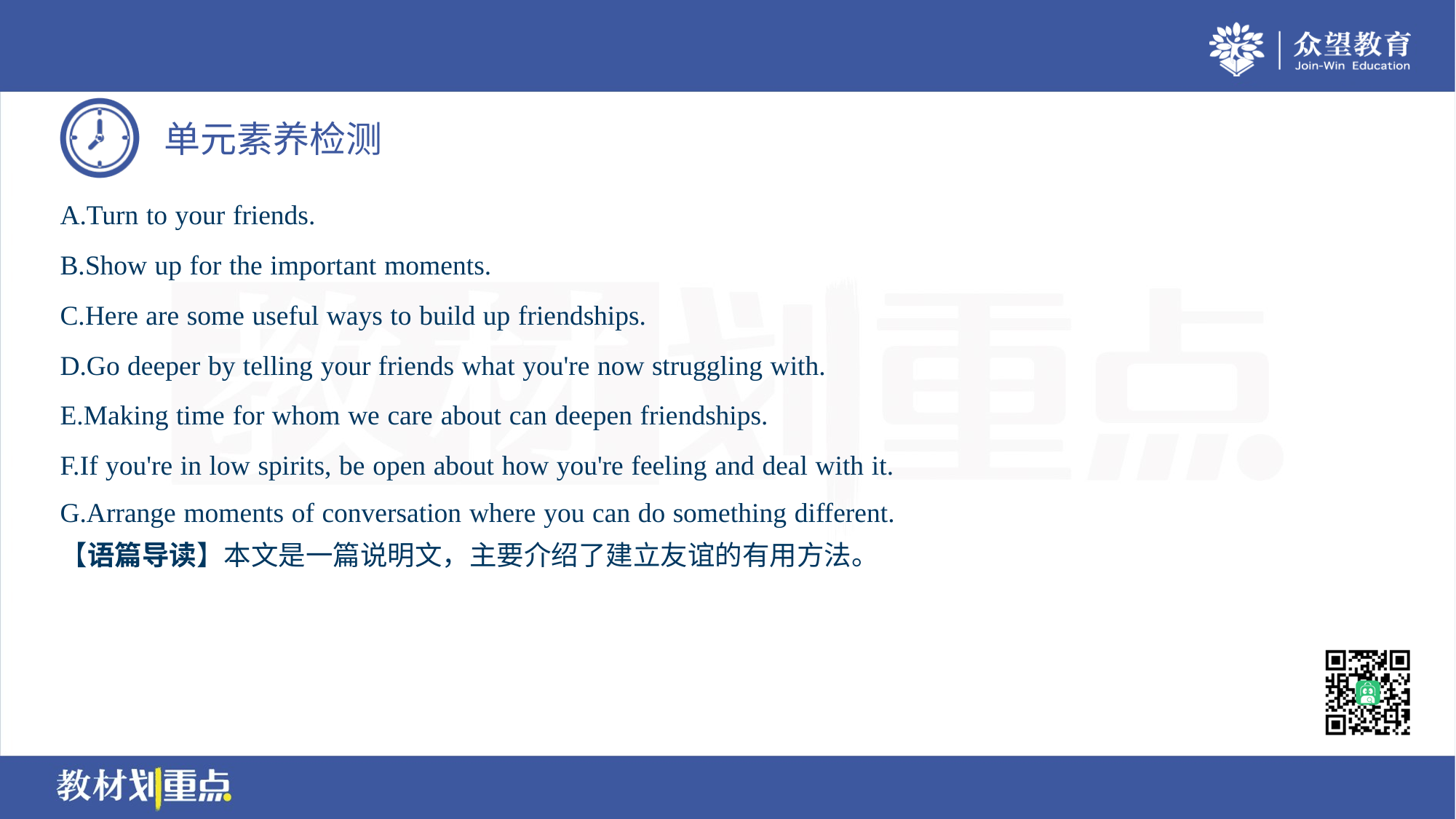

A.Turn to your friends.
B.Show up for the important moments.
C.Here are some useful ways to build up friendships.
D.Go deeper by telling your friends what you're now struggling with.
E.Making time for whom we care about can deepen friendships.
F.If you're in low spirits, be open about how you're feeling and deal with it.
G.Arrange moments of conversation where you can do something different.
【语篇导读】本文是一篇说明文，主要介绍了建立友谊的有用方法。